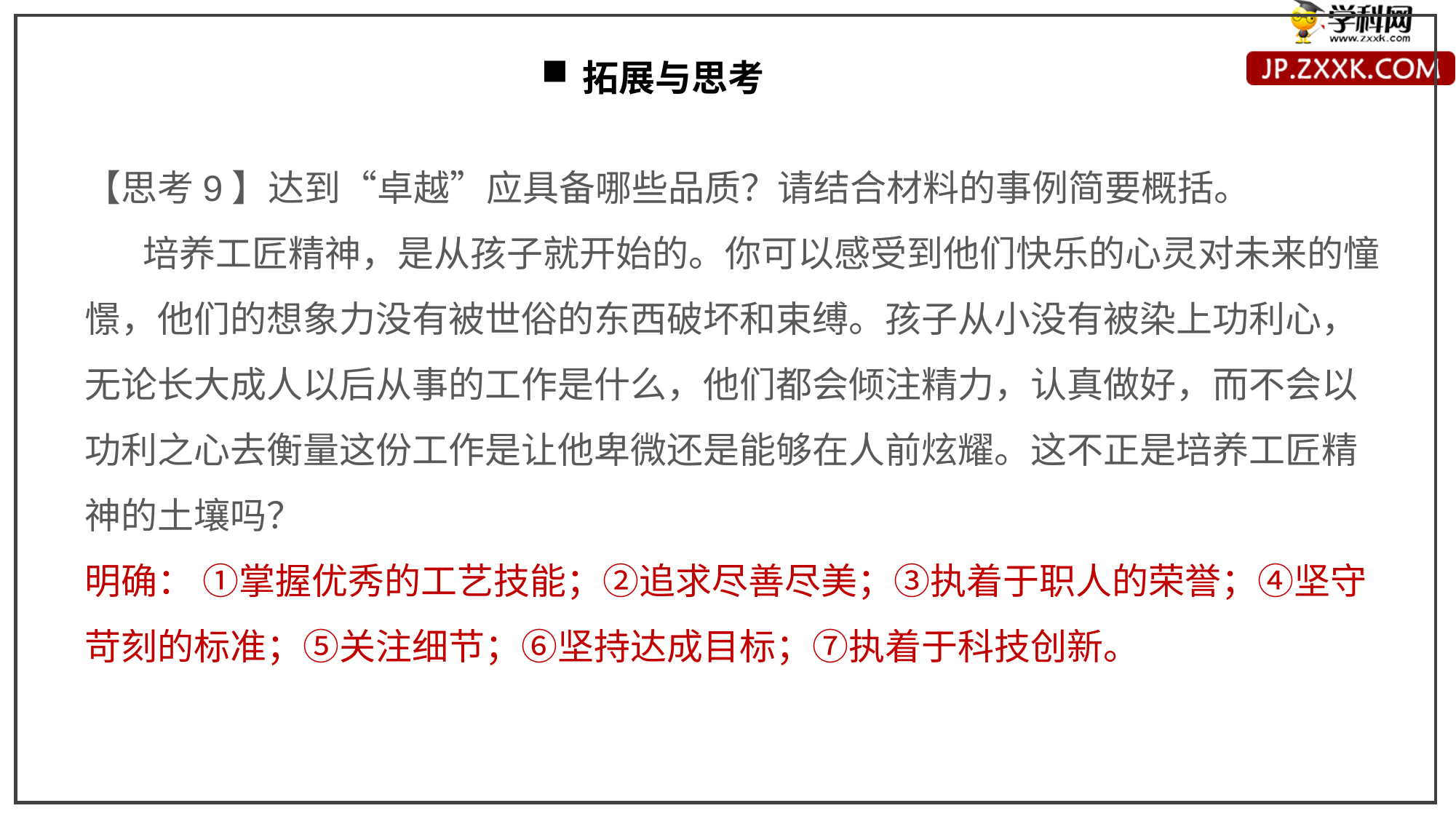

拓展与思考
【思考9】达到“卓越”应具备哪些品质？请结合材料的事例简要概括。
      培养工匠精神，是从孩子就开始的。你可以感受到他们快乐的心灵对未来的憧憬，他们的想象力没有被世俗的东西破坏和束缚。孩子从小没有被染上功利心，无论长大成人以后从事的工作是什么，他们都会倾注精力，认真做好，而不会以功利之心去衡量这份工作是让他卑微还是能够在人前炫耀。这不正是培养工匠精神的土壤吗？
明确： ①掌握优秀的工艺技能；②追求尽善尽美；③执着于职人的荣誉；④坚守苛刻的标准；⑤关注细节；⑥坚持达成目标；⑦执着于科技创新。